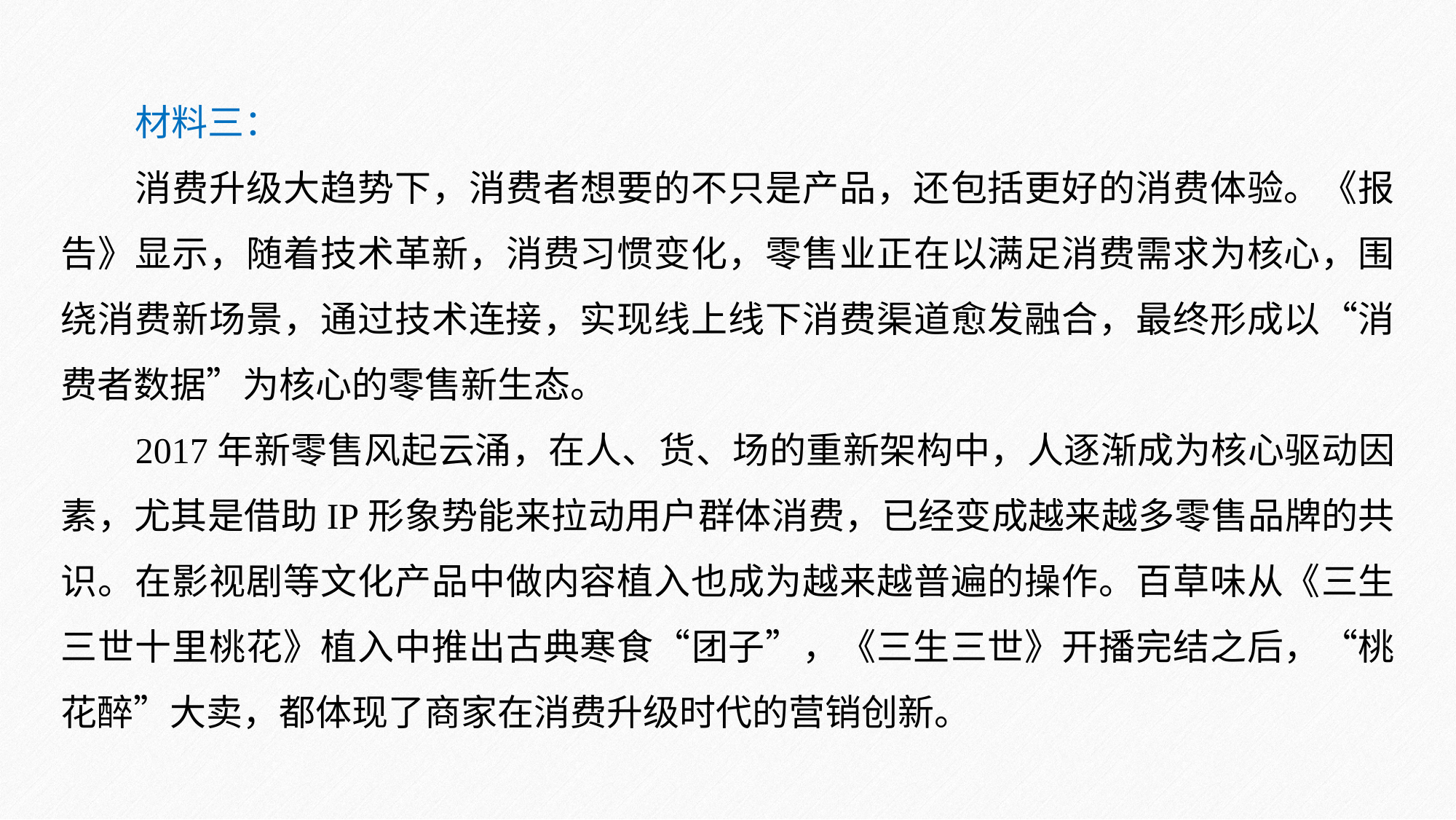

材料三：
消费升级大趋势下，消费者想要的不只是产品，还包括更好的消费体验。《报告》显示，随着技术革新，消费习惯变化，零售业正在以满足消费需求为核心，围绕消费新场景，通过技术连接，实现线上线下消费渠道愈发融合，最终形成以“消费者数据”为核心的零售新生态。
2017年新零售风起云涌，在人、货、场的重新架构中，人逐渐成为核心驱动因素，尤其是借助IP形象势能来拉动用户群体消费，已经变成越来越多零售品牌的共识。在影视剧等文化产品中做内容植入也成为越来越普遍的操作。百草味从《三生三世十里桃花》植入中推出古典寒食“团子”，《三生三世》开播完结之后，“桃花醉”大卖，都体现了商家在消费升级时代的营销创新。